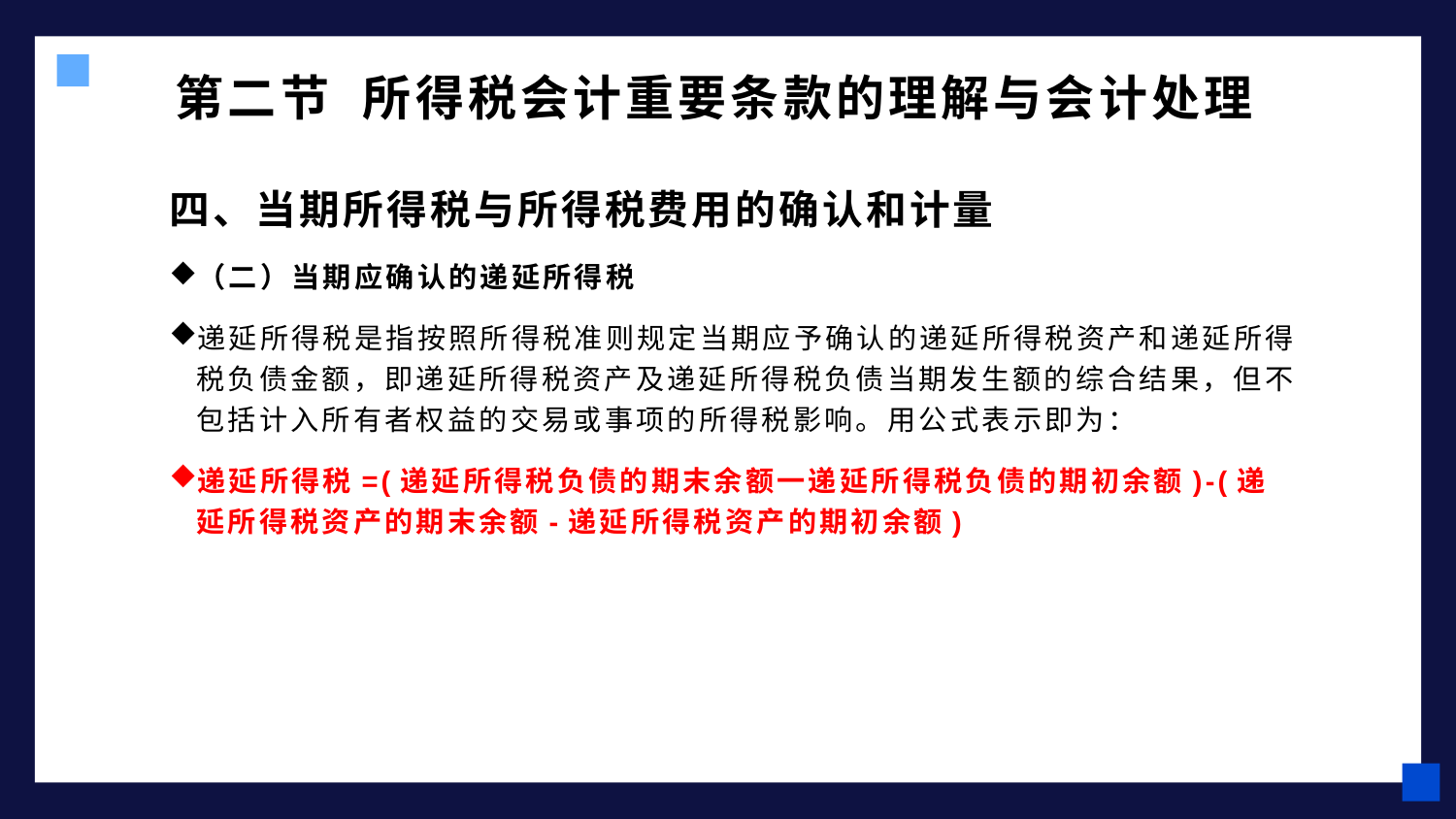

# 第二节  所得税会计重要条款的理解与会计处理
四、当期所得税与所得税费用的确认和计量
（二）当期应确认的递延所得税
递延所得税是指按照所得税准则规定当期应予确认的递延所得税资产和递延所得税负债金额，即递延所得税资产及递延所得税负债当期发生额的综合结果，但不包括计入所有者权益的交易或事项的所得税影响。用公式表示即为：
递延所得税=(递延所得税负债的期末余额一递延所得税负债的期初余额)-(递延所得税资产的期末余额-递延所得税资产的期初余额)